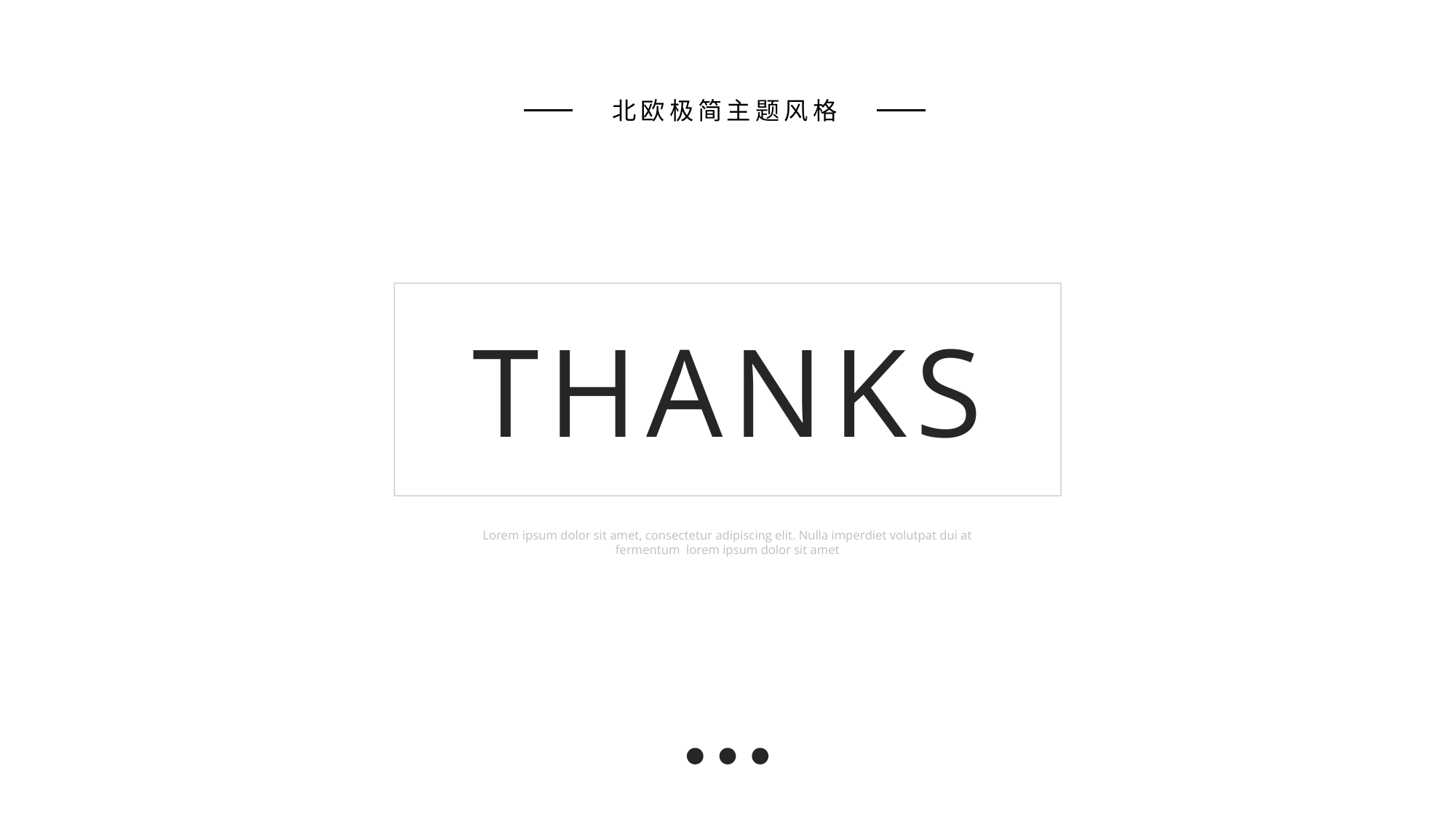

北欧极简主题风格

THANKS
Lorem ipsum dolor sit amet, consectetur adipiscing elit. Nulla imperdiet volutpat dui at fermentum  lorem ipsum dolor sit amet